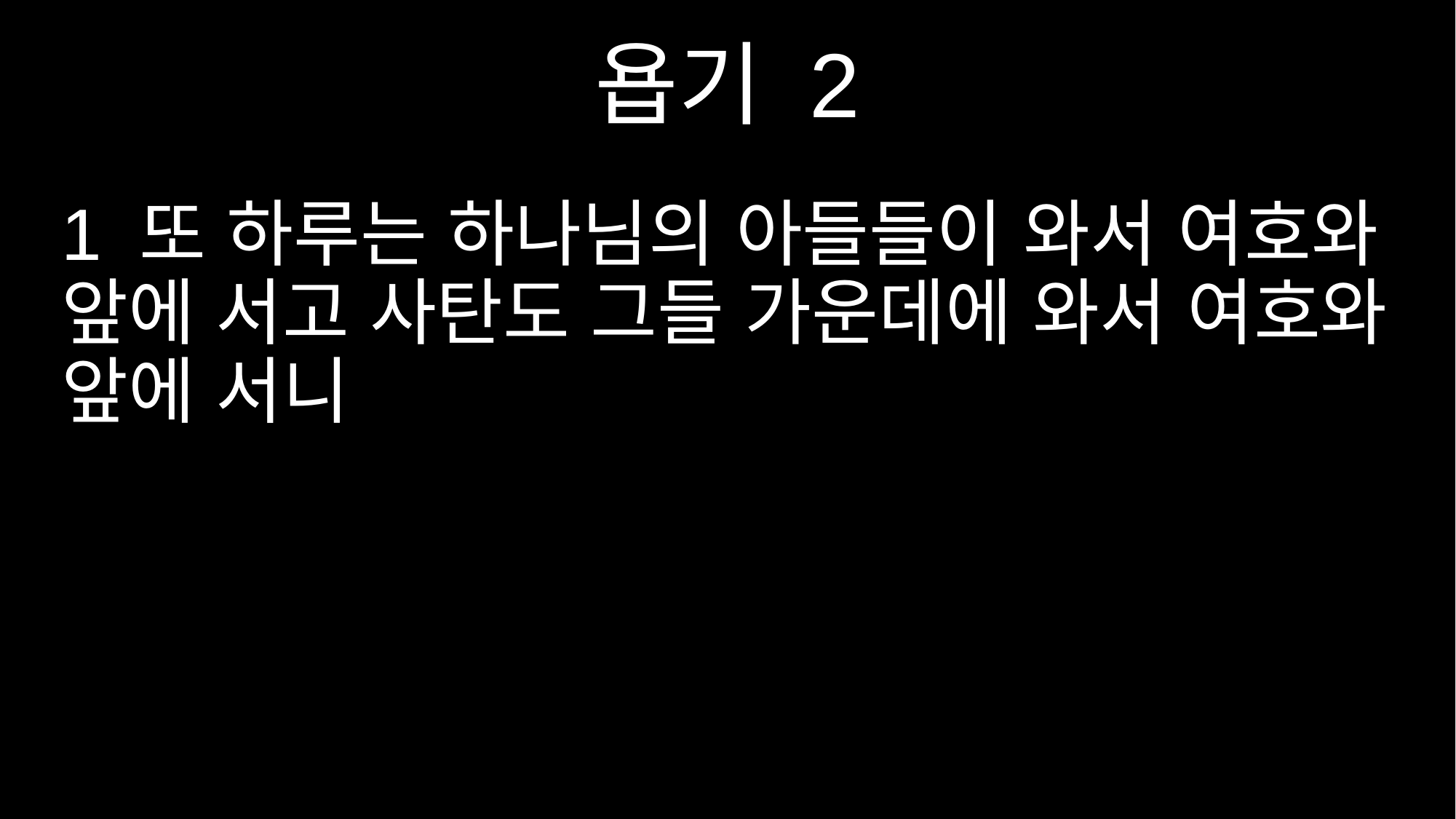

욥기 2
1 또 하루는 하나님의 아들들이 와서 여호와 앞에 서고 사탄도 그들 가운데에 와서 여호와 앞에 서니